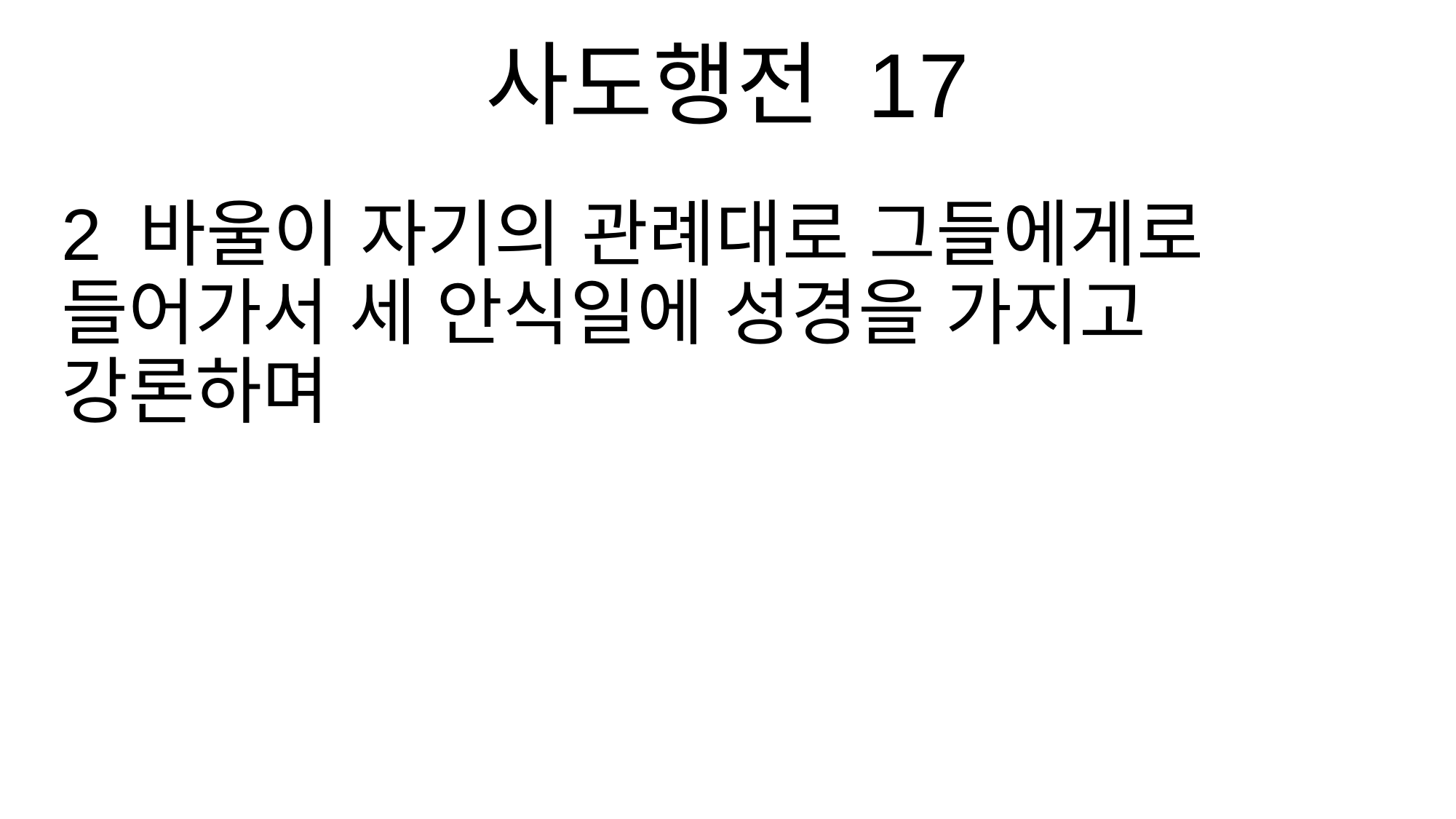

사도행전 17
2 바울이 자기의 관례대로 그들에게로 들어가서 세 안식일에 성경을 가지고 강론하며